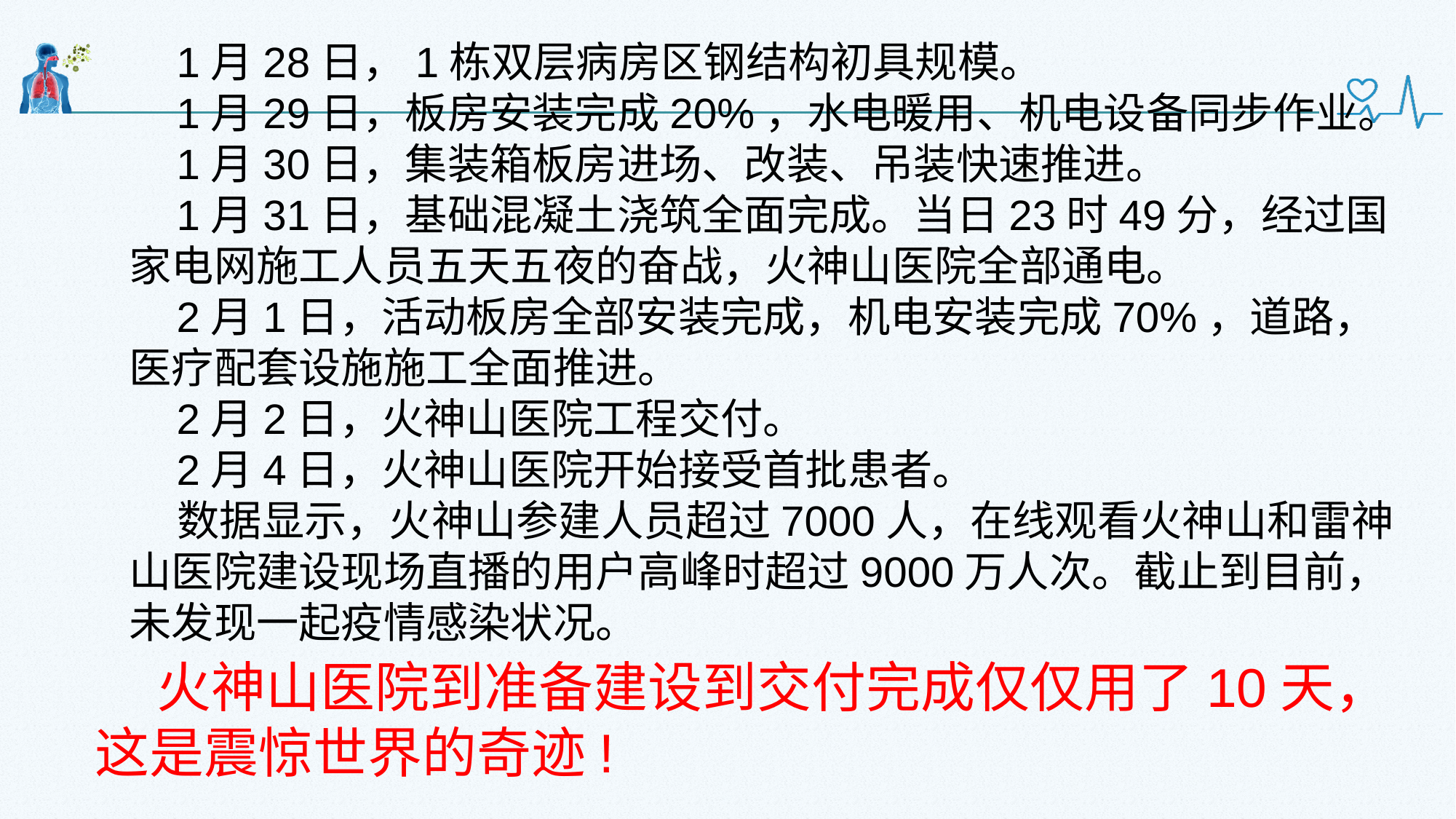

1月28日，1栋双层病房区钢结构初具规模。
    1月29日，板房安装完成20%，水电暖用、机电设备同步作业。
    1月30日，集装箱板房进场、改装、吊装快速推进。
    1月31日，基础混凝土浇筑全面完成。当日23时49分，经过国家电网施工人员五天五夜的奋战，火神山医院全部通电。
    2月1日，活动板房全部安装完成，机电安装完成70%，道路，医疗配套设施施工全面推进。
    2月2日，火神山医院工程交付。
    2月4日，火神山医院开始接受首批患者。
    数据显示，火神山参建人员超过7000人，在线观看火神山和雷神山医院建设现场直播的用户高峰时超过9000万人次。截止到目前，未发现一起疫情感染状况。
    火神山医院到准备建设到交付完成仅仅用了10天，这是震惊世界的奇迹!